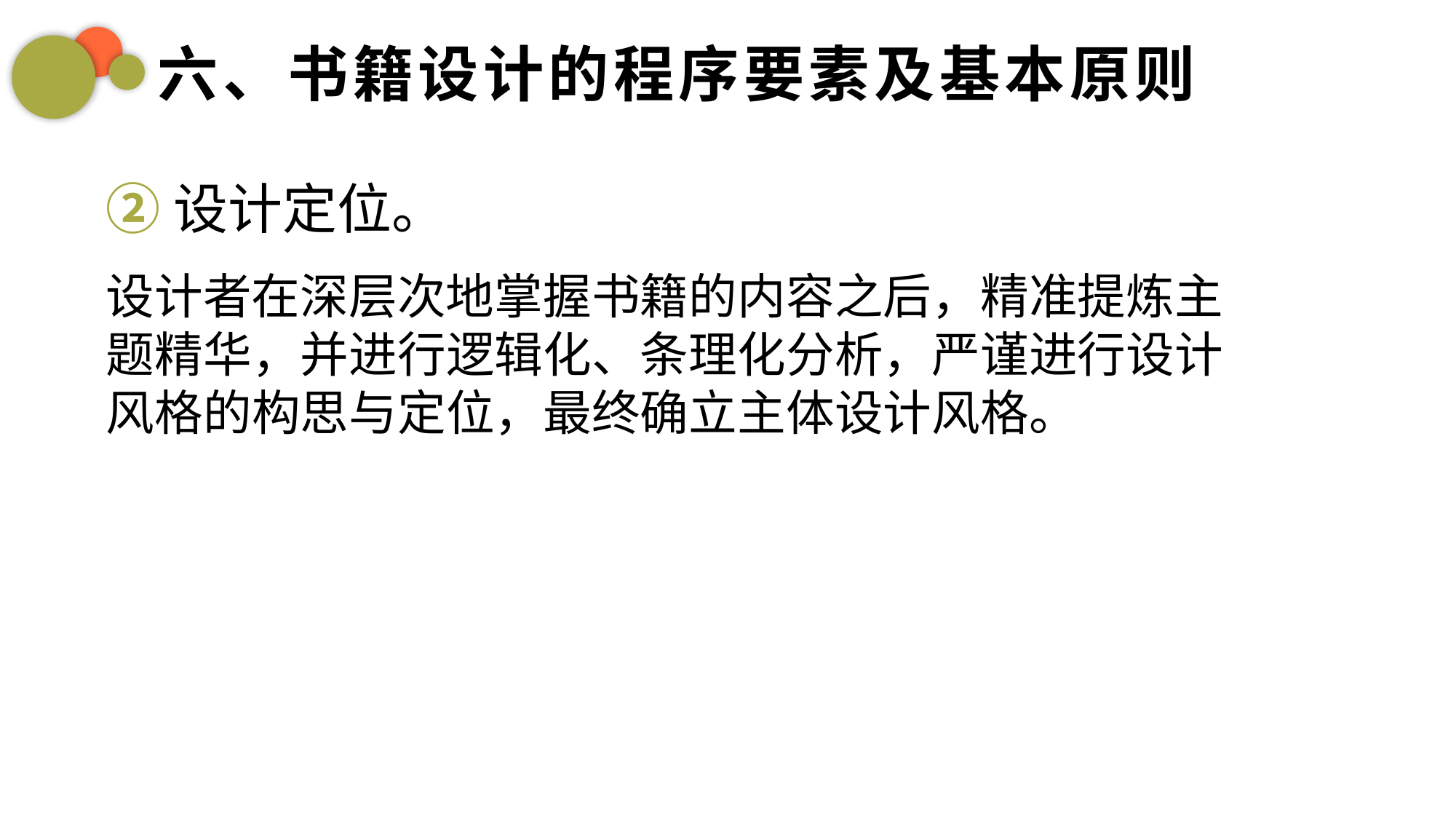

六、书籍设计的程序要素及基本原则
②设计定位。
设计者在深层次地掌握书籍的内容之后，精准提炼主题精华，并进行逻辑化、条理化分析，严谨进行设计风格的构思与定位，最终确立主体设计风格。